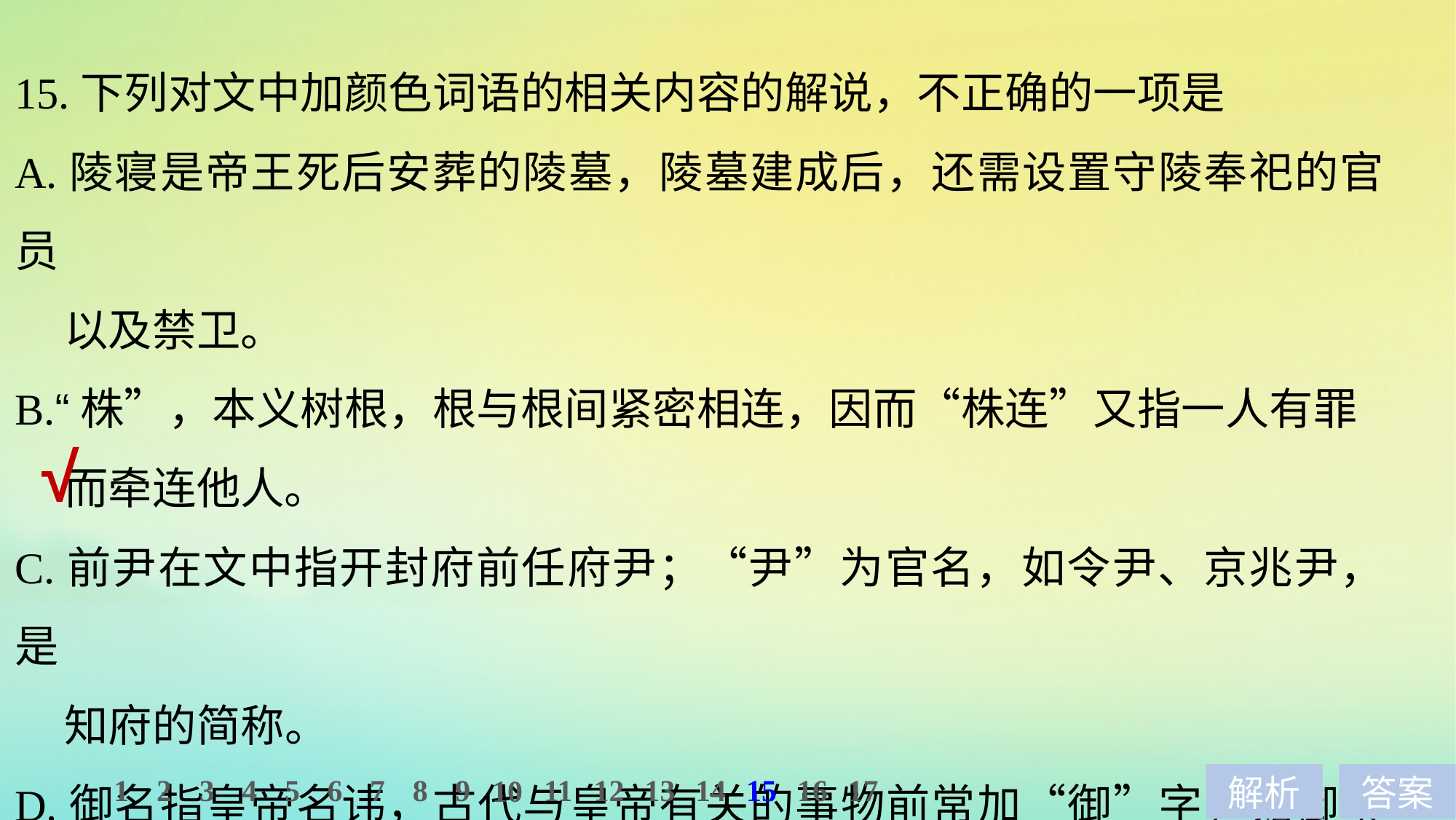

15.下列对文中加颜色词语的相关内容的解说，不正确的一项是
A.陵寝是帝王死后安葬的陵墓，陵墓建成后，还需设置守陵奉祀的官员
    以及禁卫。
B.“株”，本义树根，根与根间紧密相连，因而“株连”又指一人有罪
    而牵连他人。
C.前尹在文中指开封府前任府尹；“尹”为官名，如令尹、京兆尹，是
    知府的简称。
D.御名指皇帝名讳，古代与皇帝有关的事物前常加“御”字，如御玺指
    皇帝印信。
√
1
2
3
4
5
6
7
8
9
11
12
13
14
15
16
17
10
解析
答案